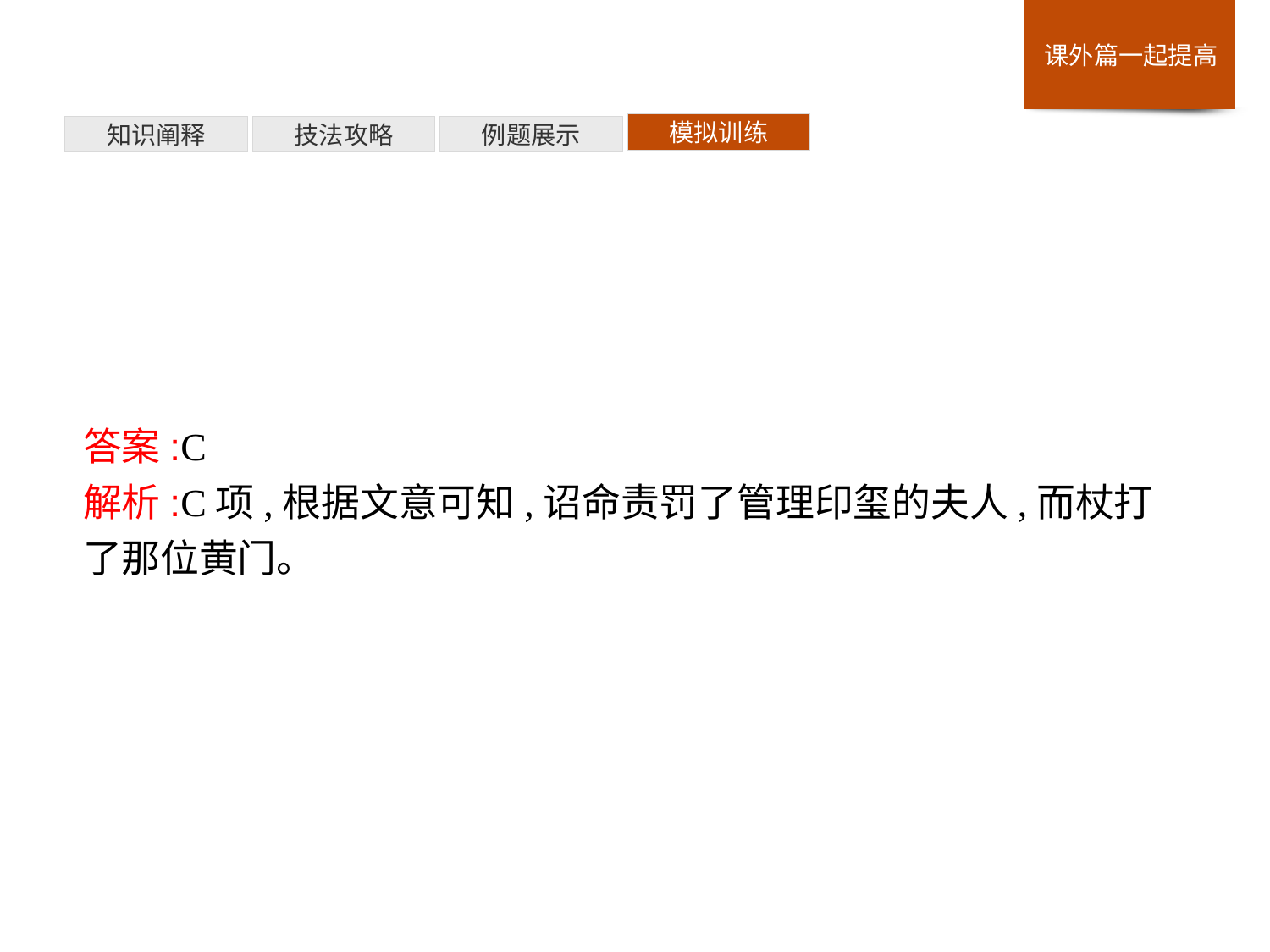

模拟训练
例题展示
技法攻略
知识阐释
答案:C
解析:C项,根据文意可知,诏命责罚了管理印玺的夫人,而杖打了那位黄门。